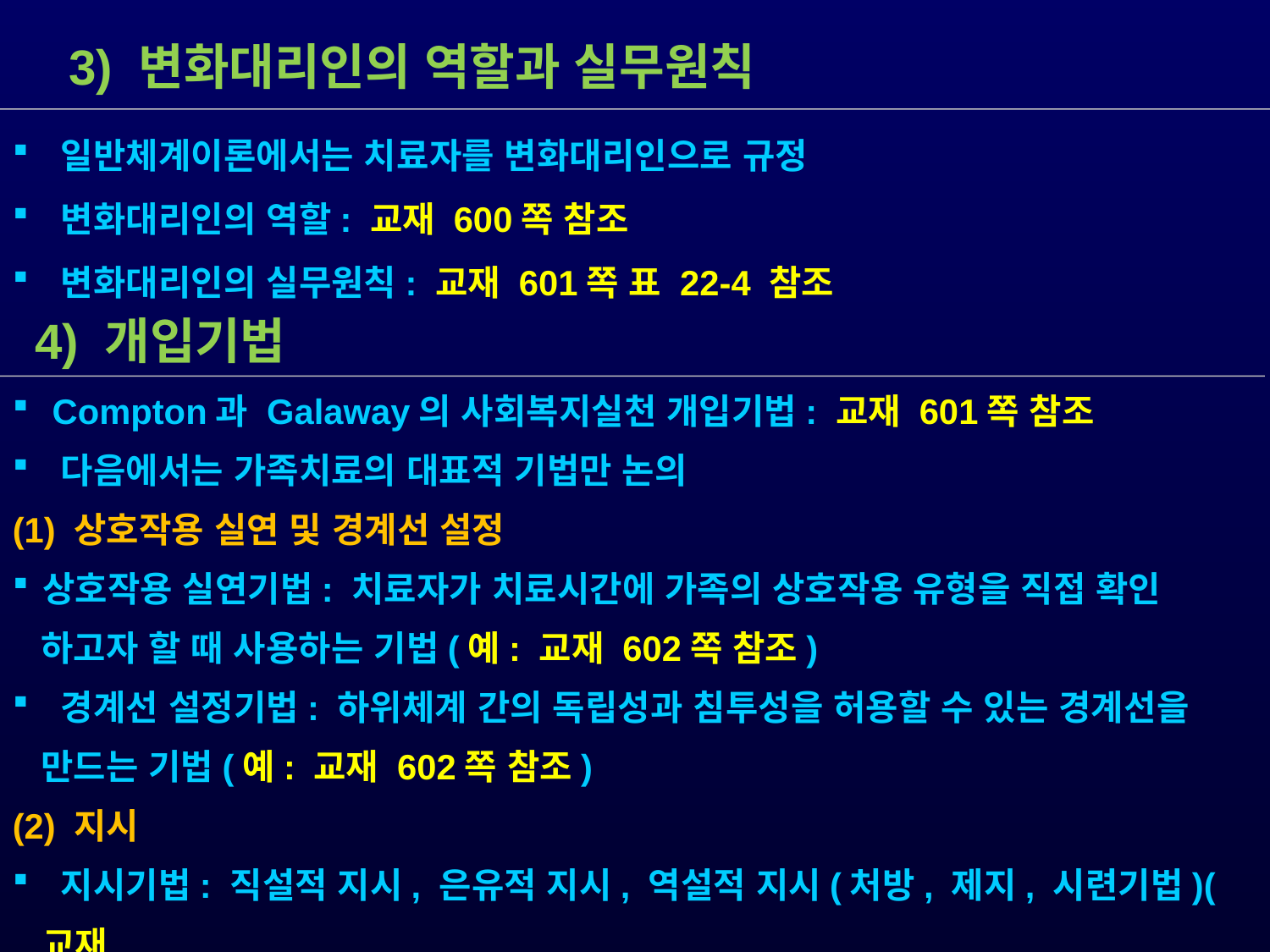

3) 변화대리인의 역할과 실무원칙
 일반체계이론에서는 치료자를 변화대리인으로 규정
 변화대리인의 역할: 교재 600쪽 참조
 변화대리인의 실무원칙: 교재 601쪽 표 22-4 참조

 4) 개입기법
 Compton과 Galaway의 사회복지실천 개입기법: 교재 601쪽 참조
 다음에서는 가족치료의 대표적 기법만 논의
(1) 상호작용 실연 및 경계선 설정
상호작용 실연기법: 치료자가 치료시간에 가족의 상호작용 유형을 직접 확인
  하고자 할 때 사용하는 기법(예: 교재 602쪽 참조)
 경계선 설정기법: 하위체계 간의 독립성과 침투성을 허용할 수 있는 경계선을
  만드는 기법(예: 교재 602쪽 참조)
(2) 지시
 지시기법: 직설적 지시, 은유적 지시, 역설적 지시(처방, 제지, 시련기법)(교재
  603-604쪽 참조)